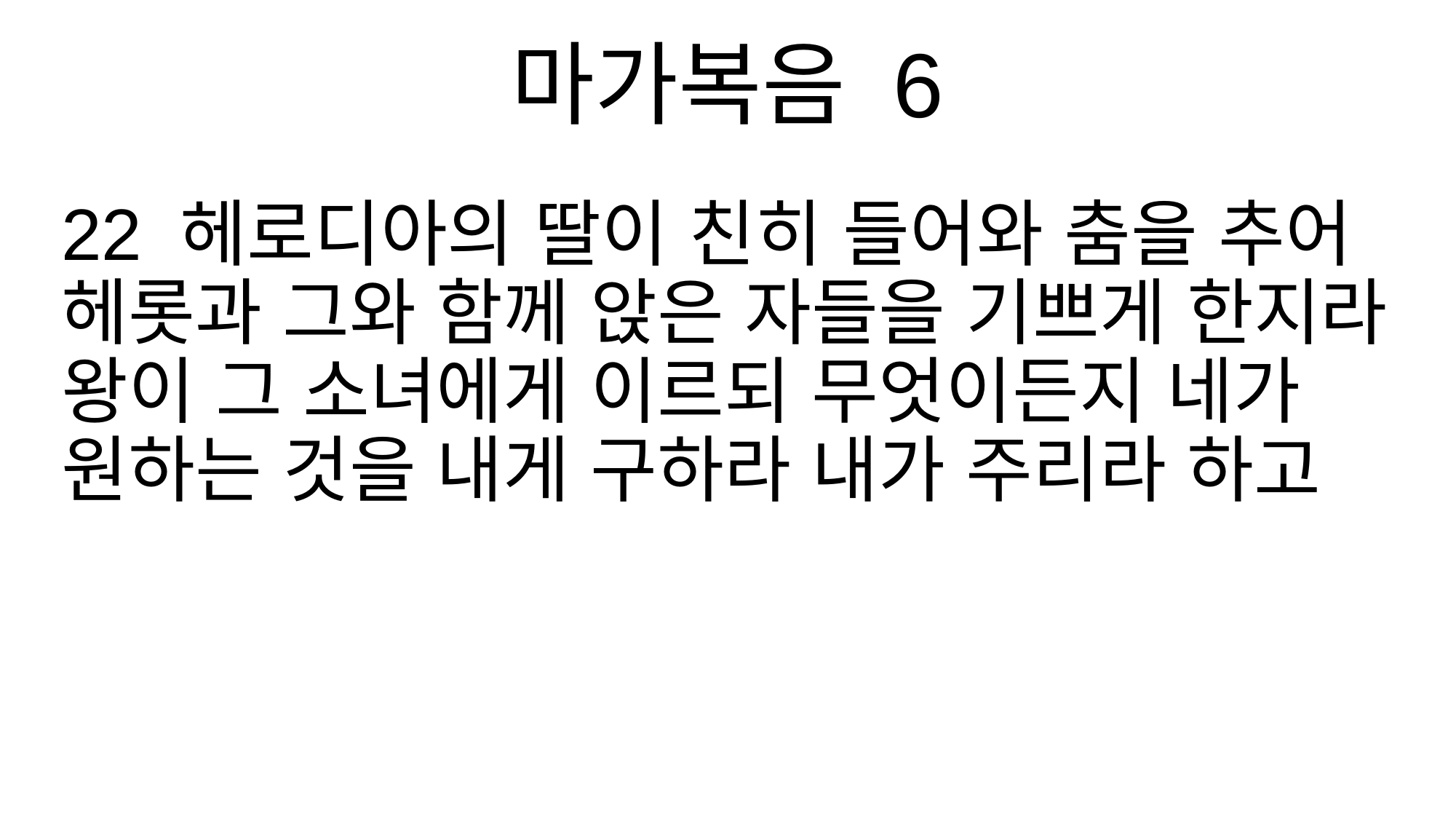

마가복음 6
22 헤로디아의 딸이 친히 들어와 춤을 추어 헤롯과 그와 함께 앉은 자들을 기쁘게 한지라 왕이 그 소녀에게 이르되 무엇이든지 네가 원하는 것을 내게 구하라 내가 주리라 하고